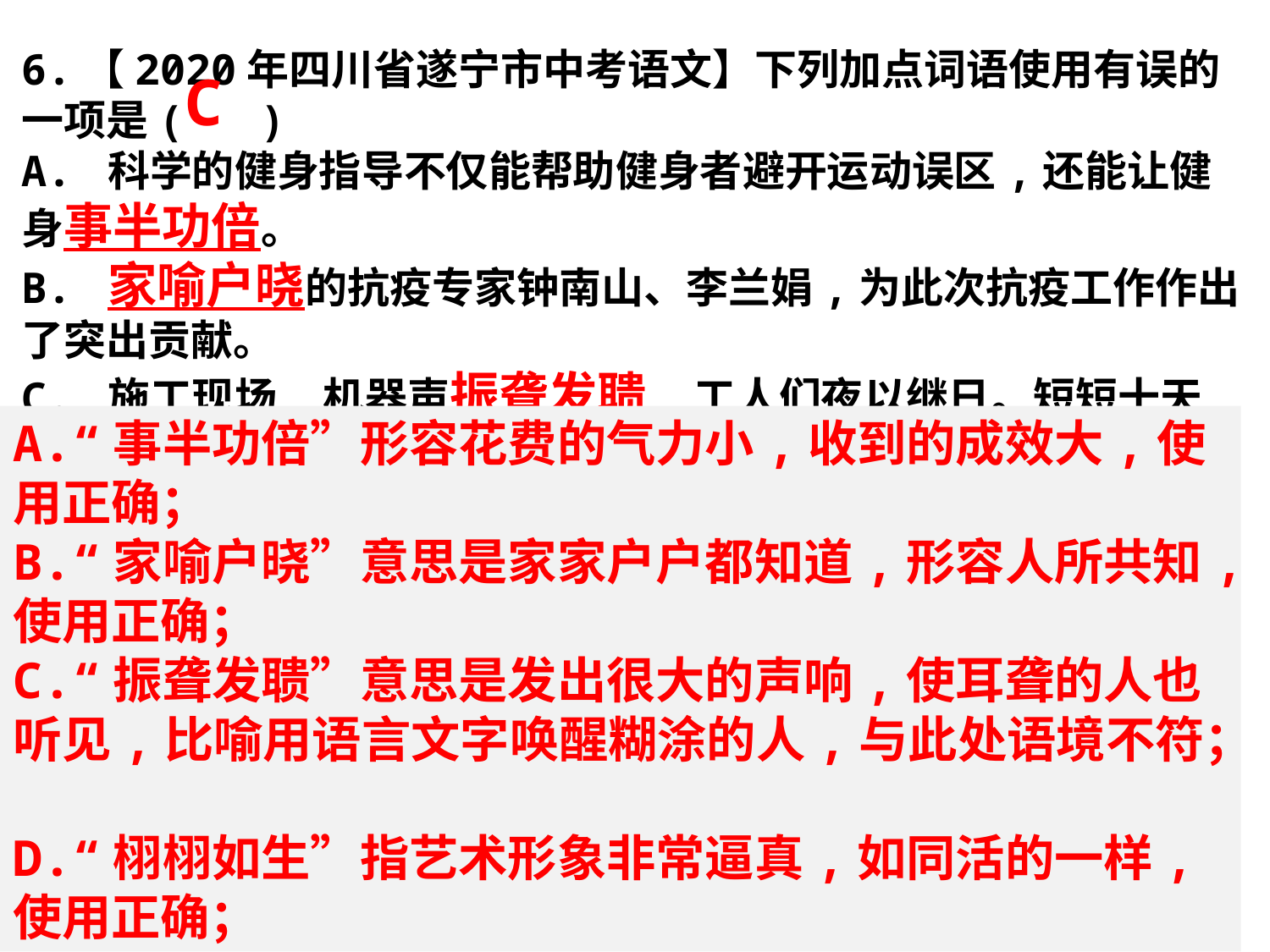

6.【2020年四川省遂宁市中考语文】下列加点词语使用有误的一项是(   )
A. 科学的健身指导不仅能帮助健身者避开运动误区,还能让健身事半功倍。
B. 家喻户晓的抗疫专家钟南山、李兰娟,为此次抗疫工作作出了突出贡献。
C. 施工现场,机器声振聋发聩,工人们夜以继日。短短十天,一所高规格的传染病医院就横空出世。
D. 被誉为“佛中之圣、梵中之宝”的宝梵壁画笔力道劲深厚,色彩鲜艳明丽,所绘法像103人,各具情态、栩栩如生,将天上人间融为一体,具有浓郁的生活气息和超凡的艺术魅力。
C
A.“事半功倍”形容花费的气力小,收到的成效大,使用正确；
B.“家喻户晓”意思是家家户户都知道,形容人所共知,使用正确；
C.“振聋发聩”意思是发出很大的声响,使耳聋的人也听见,比喻用语言文字唤醒糊涂的人,与此处语境不符；
D.“栩栩如生”指艺术形象非常逼真,如同活的一样,使用正确；